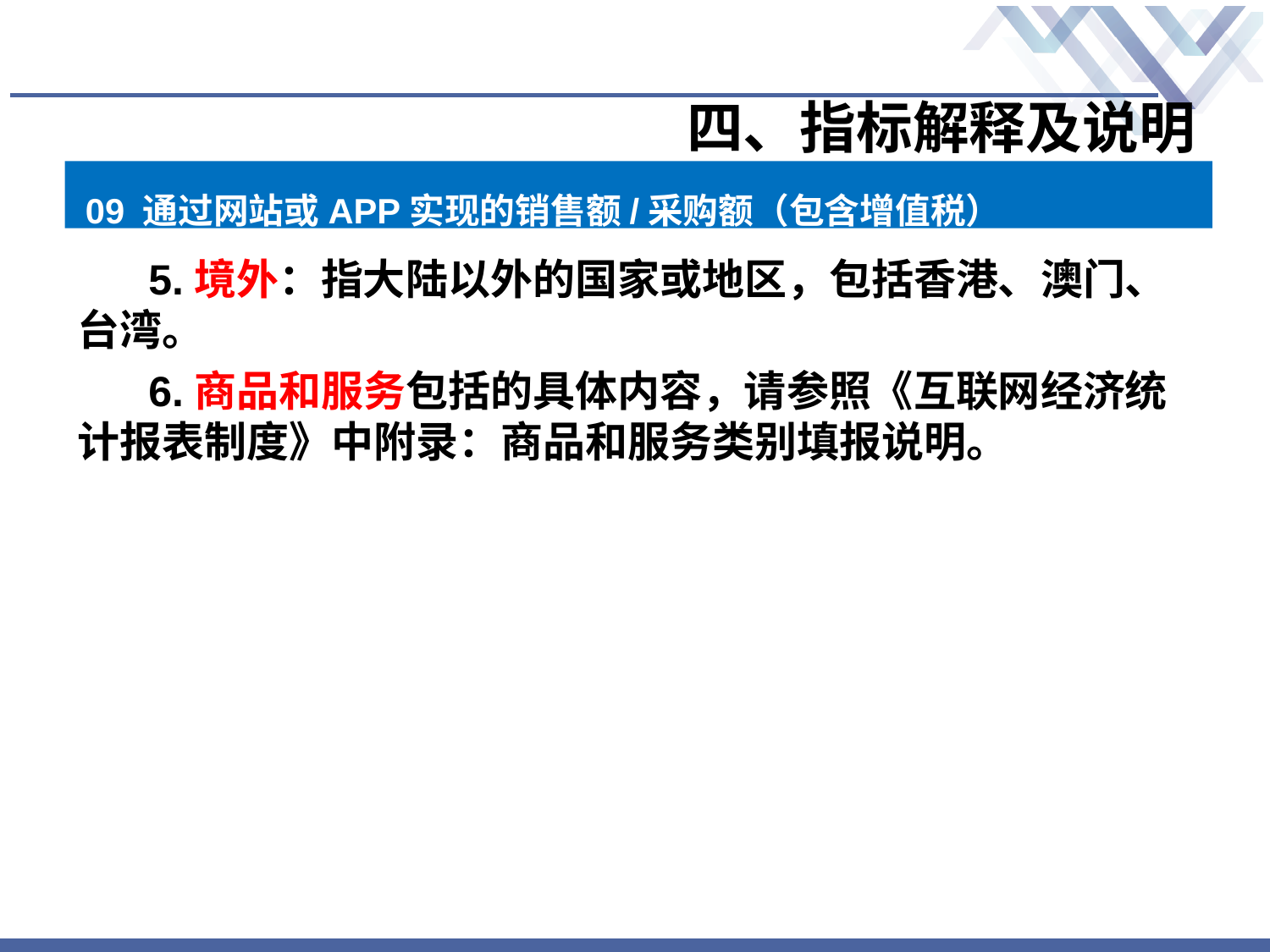

# 四、指标解释及说明
09 通过网站或APP实现的销售额/采购额（包含增值税）
      5.境外：指大陆以外的国家或地区，包括香港、澳门、台湾。
      6.商品和服务包括的具体内容，请参照《互联网经济统计报表制度》中附录：商品和服务类别填报说明。